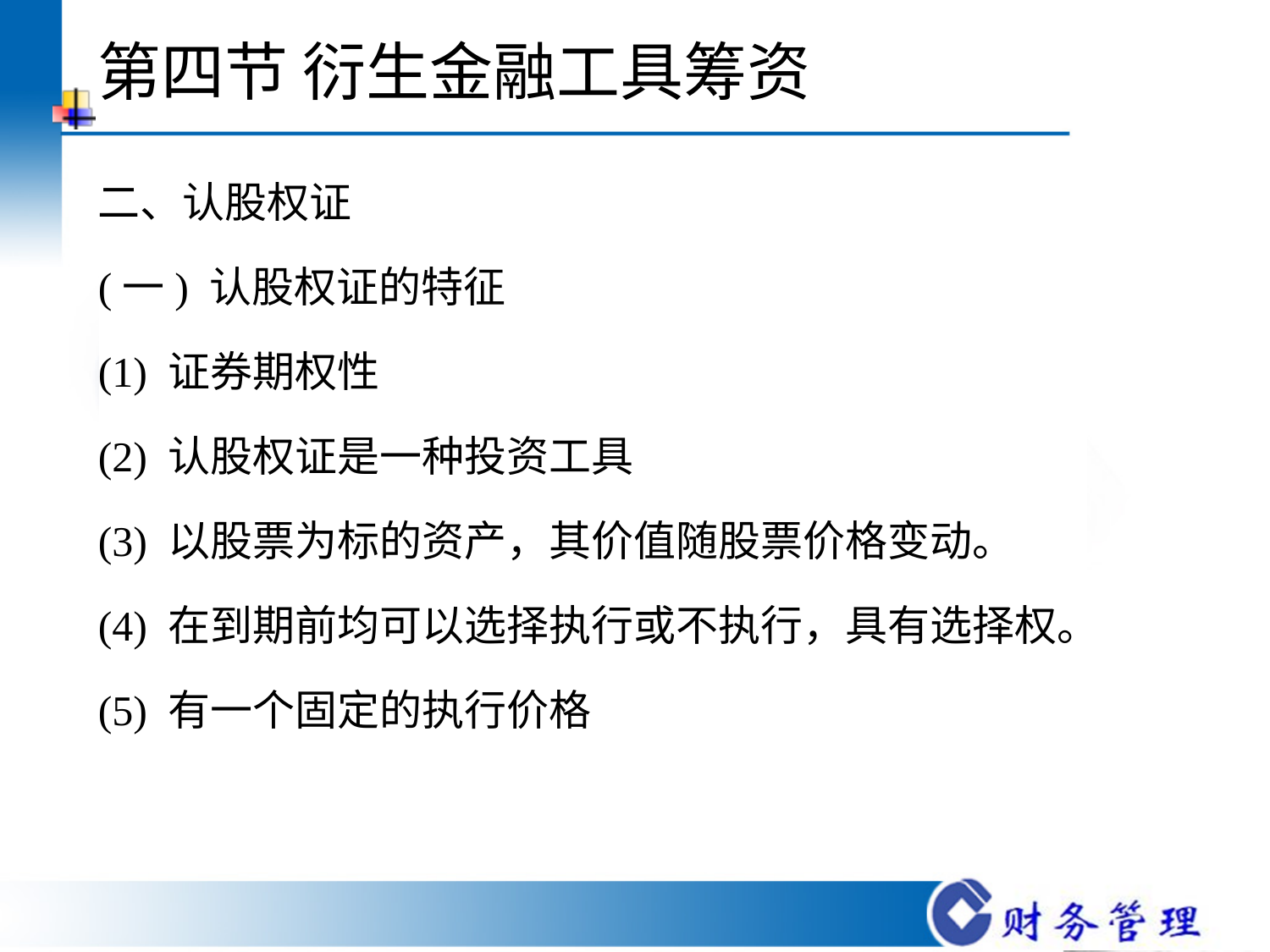

# 第四节 衍生金融工具筹资
二、认股权证
(一) 认股权证的特征
(1) 证券期权性
(2) 认股权证是一种投资工具
(3) 以股票为标的资产，其价值随股票价格变动。
(4) 在到期前均可以选择执行或不执行，具有选择权。
(5) 有一个固定的执行价格
51